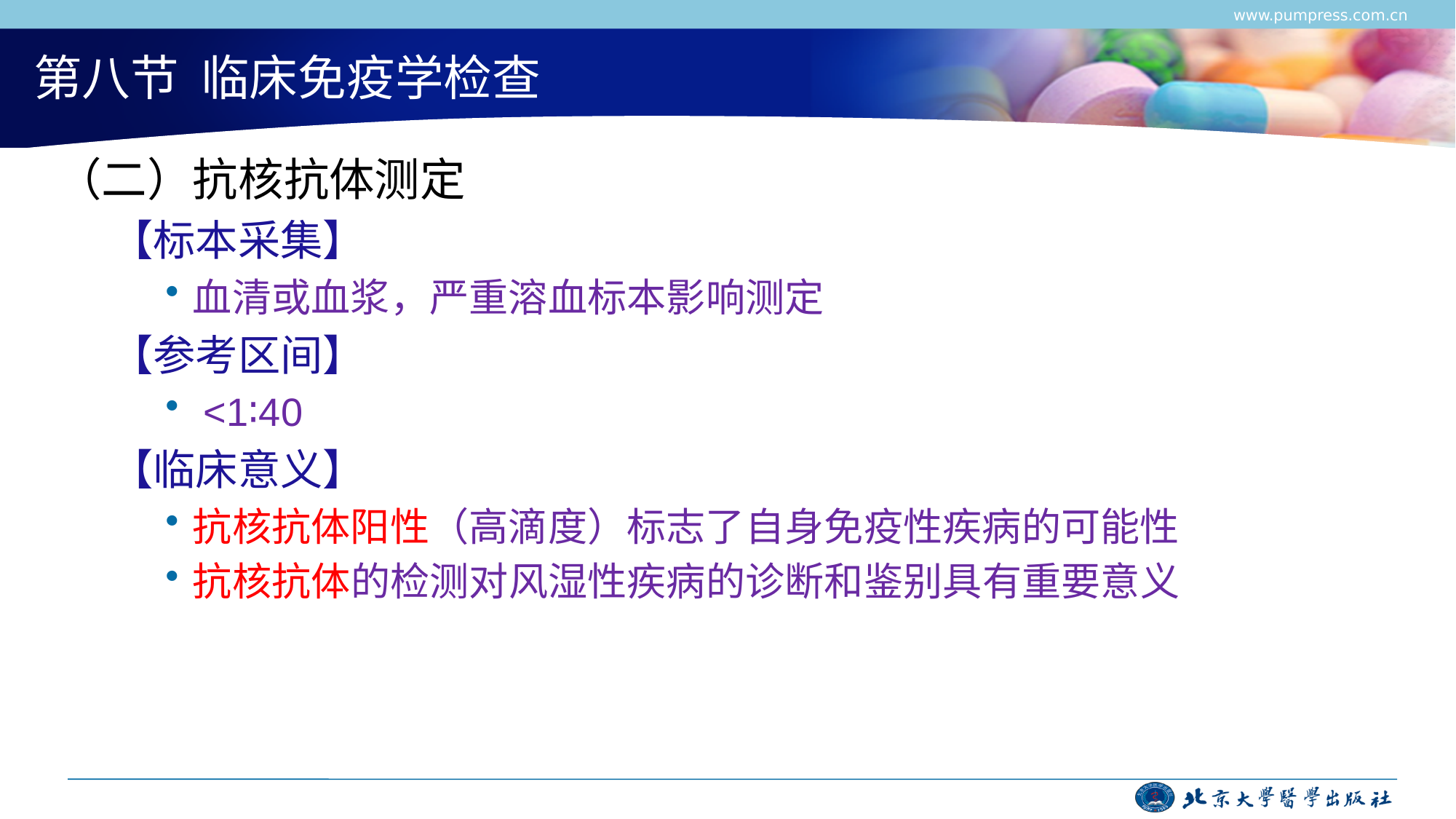

www.pumpress.com.cn
# 第八节  临床免疫学检查
（二）抗核抗体测定
【标本采集】
血清或血浆，严重溶血标本影响测定
【参考区间】
 <1∶40
【临床意义】
抗核抗体阳性（高滴度）标志了自身免疫性疾病的可能性
抗核抗体的检测对风湿性疾病的诊断和鉴别具有重要意义